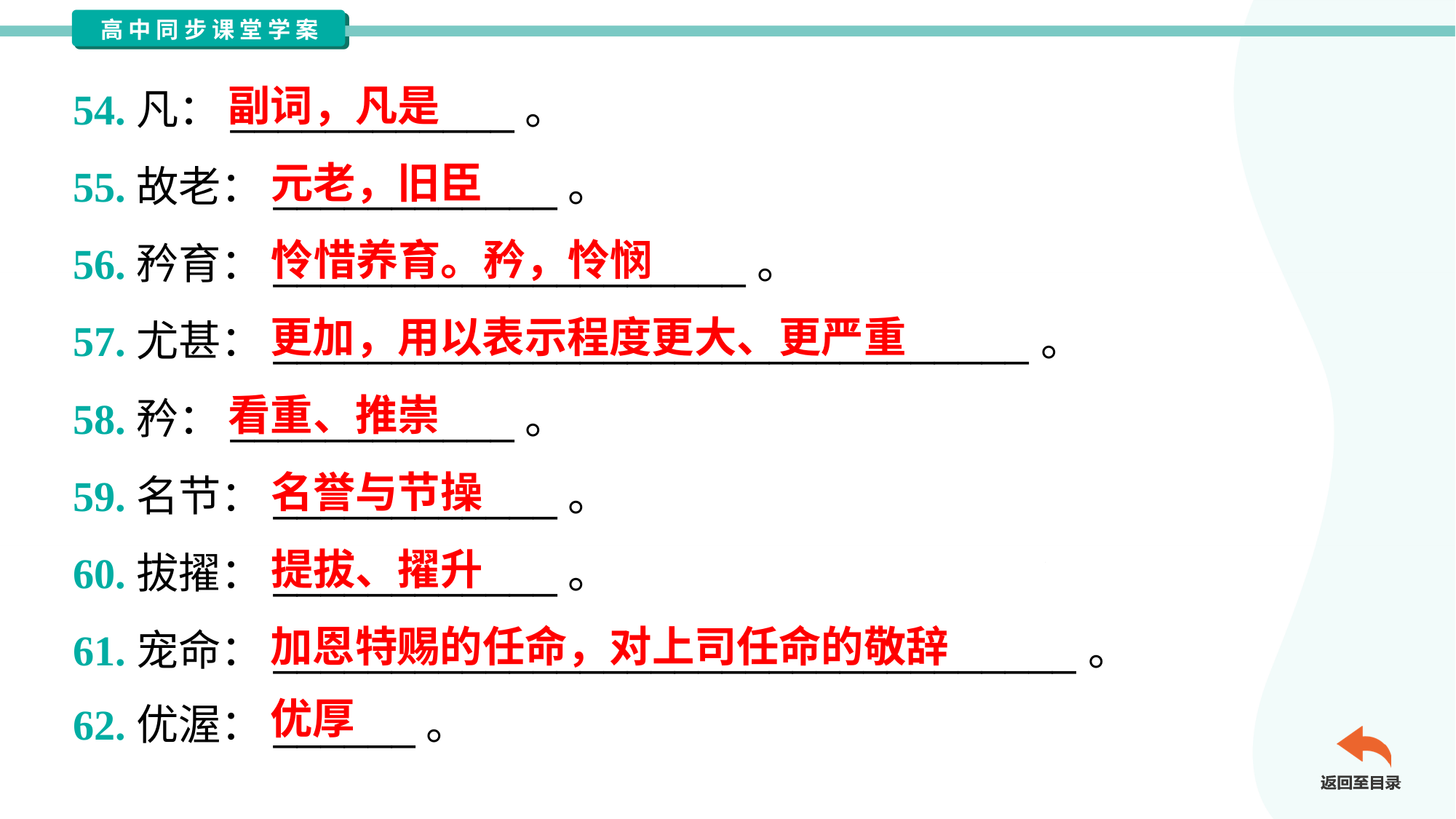

副词，凡是
54.凡：____________。
55.故老：____________。
56.矜育：____________________。
57.尤甚：________________________________。
58.矜：____________。
59.名节：____________。
60.拔擢：____________。
61.宠命：__________________________________。
62.优渥：______。
元老，旧臣
怜惜养育。矜，怜悯
更加，用以表示程度更大、更严重
看重、推崇
名誉与节操
提拔、擢升
加恩特赐的任命，对上司任命的敬辞
优厚